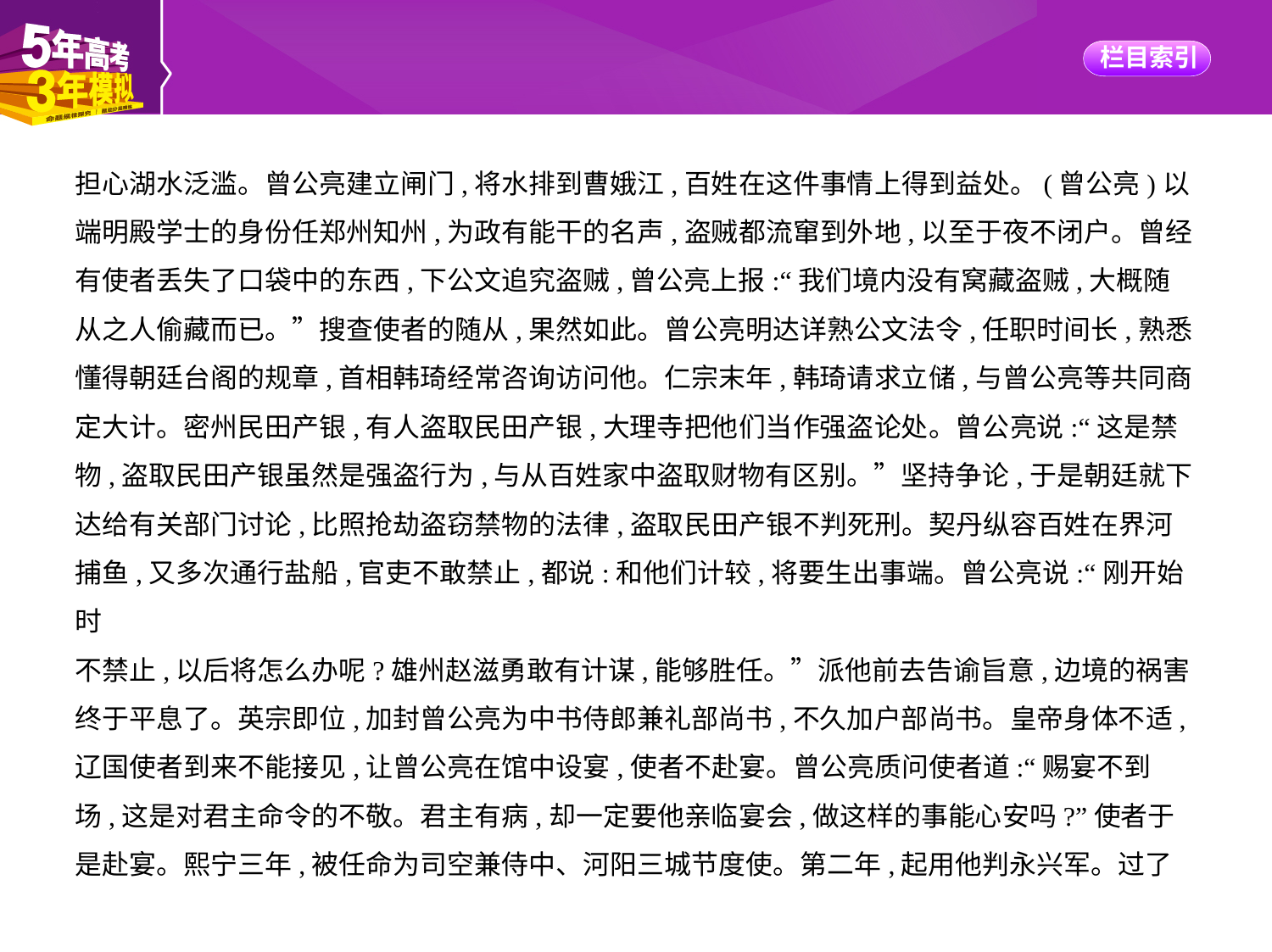

担心湖水泛滥。曾公亮建立闸门,将水排到曹娥江,百姓在这件事情上得到益处。(曾公亮)以
端明殿学士的身份任郑州知州,为政有能干的名声,盗贼都流窜到外地,以至于夜不闭户。曾经
有使者丢失了口袋中的东西,下公文追究盗贼,曾公亮上报:“我们境内没有窝藏盗贼,大概随
从之人偷藏而已。”搜查使者的随从,果然如此。曾公亮明达详熟公文法令,任职时间长,熟悉
懂得朝廷台阁的规章,首相韩琦经常咨询访问他。仁宗末年,韩琦请求立储,与曾公亮等共同商
定大计。密州民田产银,有人盗取民田产银,大理寺把他们当作强盗论处。曾公亮说:“这是禁
物,盗取民田产银虽然是强盗行为,与从百姓家中盗取财物有区别。”坚持争论,于是朝廷就下
达给有关部门讨论,比照抢劫盗窃禁物的法律,盗取民田产银不判死刑。契丹纵容百姓在界河
捕鱼,又多次通行盐船,官吏不敢禁止,都说:和他们计较,将要生出事端。曾公亮说:“刚开始时
不禁止,以后将怎么办呢?雄州赵滋勇敢有计谋,能够胜任。”派他前去告谕旨意,边境的祸害
终于平息了。英宗即位,加封曾公亮为中书侍郎兼礼部尚书,不久加户部尚书。皇帝身体不适,
辽国使者到来不能接见,让曾公亮在馆中设宴,使者不赴宴。曾公亮质问使者道:“赐宴不到
场,这是对君主命令的不敬。君主有病,却一定要他亲临宴会,做这样的事能心安吗?”使者于
是赴宴。熙宁三年,被任命为司空兼侍中、河阳三城节度使。第二年,起用他判永兴军。过了